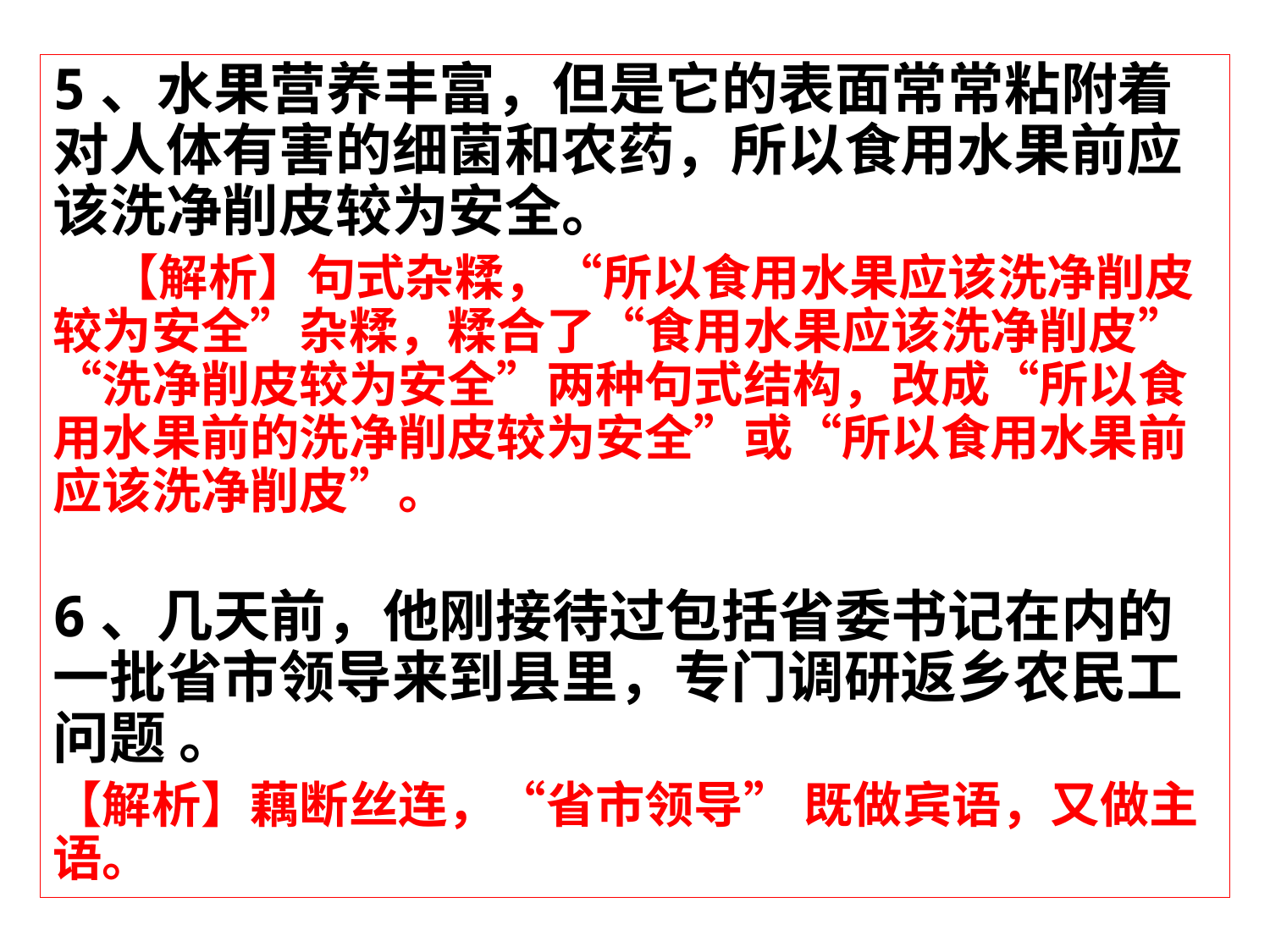

5、水果营养丰富，但是它的表面常常粘附着对人体有害的细菌和农药，所以食用水果前应该洗净削皮较为安全。
    【解析】句式杂糅，“所以食用水果应该洗净削皮较为安全”杂糅，糅合了“食用水果应该洗净削皮”“洗净削皮较为安全”两种句式结构，改成“所以食用水果前的洗净削皮较为安全”或“所以食用水果前应该洗净削皮”。

6、几天前，他刚接待过包括省委书记在内的一批省市领导来到县里，专门调研返乡农民工问题 。
【解析】藕断丝连，“省市领导” 既做宾语，又做主语。